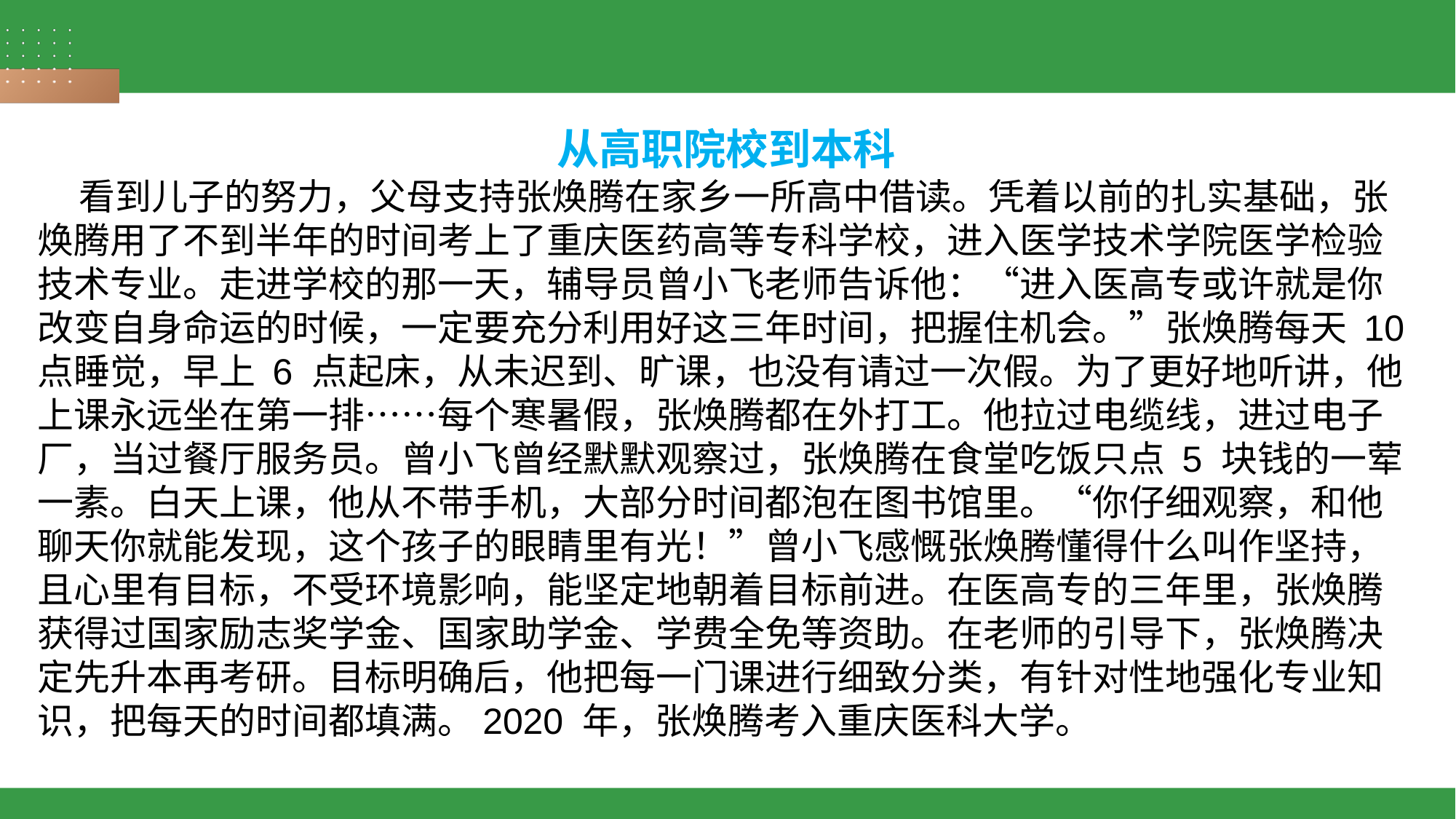

从高职院校到本科
    看到儿子的努力，父母支持张焕腾在家乡一所高中借读。凭着以前的扎实基础，张焕腾用了不到半年的时间考上了重庆医药高等专科学校，进入医学技术学院医学检验技术专业。走进学校的那一天，辅导员曾小飞老师告诉他：“进入医高专或许就是你改变自身命运的时候，一定要充分利用好这三年时间，把握住机会。”张焕腾每天 10 点睡觉，早上 6 点起床，从未迟到、旷课，也没有请过一次假。为了更好地听讲，他上课永远坐在第一排……每个寒暑假，张焕腾都在外打工。他拉过电缆线，进过电子厂，当过餐厅服务员。曾小飞曾经默默观察过，张焕腾在食堂吃饭只点 5 块钱的一荤一素。白天上课，他从不带手机，大部分时间都泡在图书馆里。“你仔细观察，和他聊天你就能发现，这个孩子的眼睛里有光！”曾小飞感慨张焕腾懂得什么叫作坚持，且心里有目标，不受环境影响，能坚定地朝着目标前进。在医高专的三年里，张焕腾获得过国家励志奖学金、国家助学金、学费全免等资助。在老师的引导下，张焕腾决定先升本再考研。目标明确后，他把每一门课进行细致分类，有针对性地强化专业知识，把每天的时间都填满。2020 年，张焕腾考入重庆医科大学。